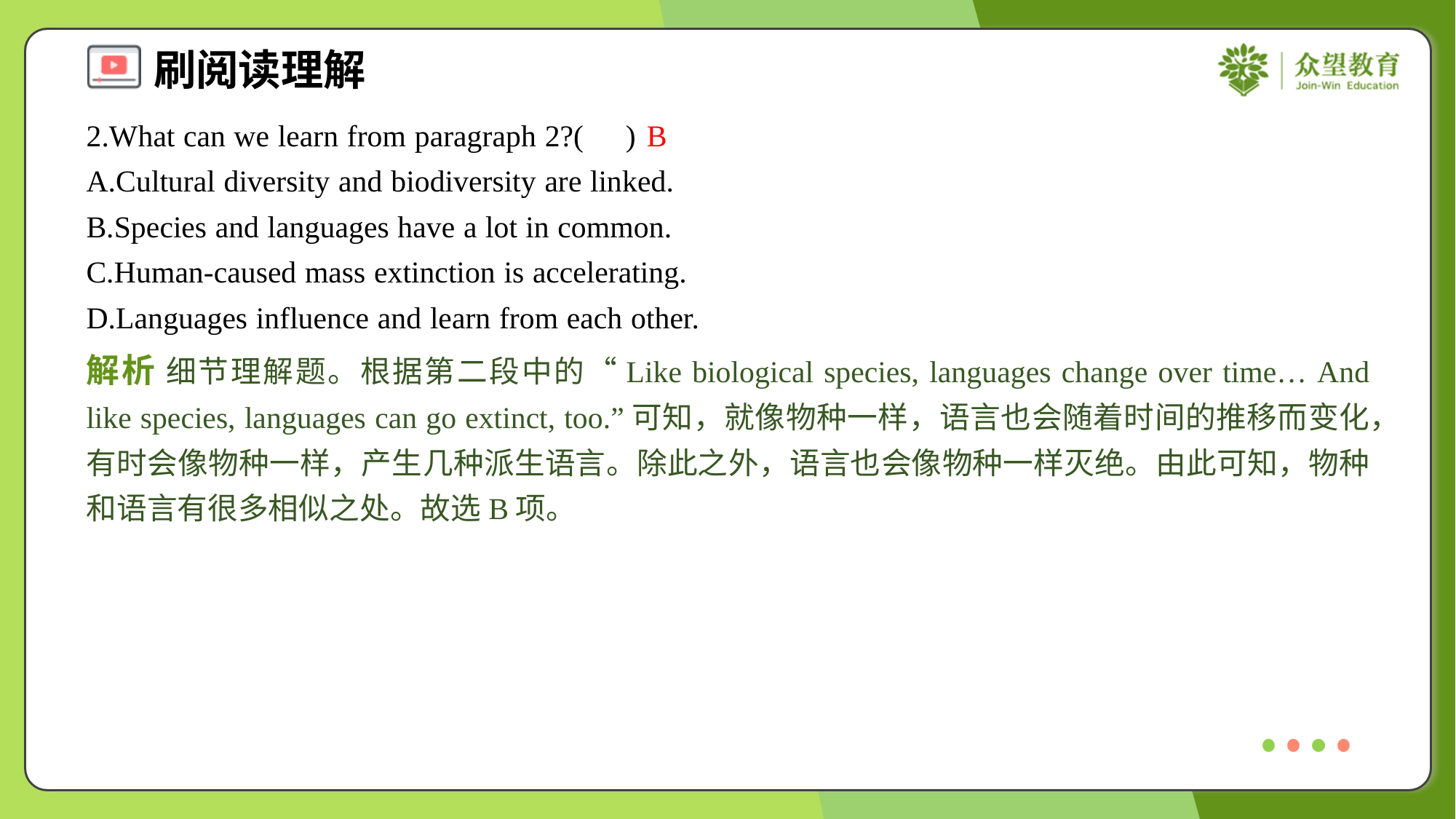

2.What can we learn from paragraph 2?(     )
B
A.Cultural diversity and biodiversity are linked.
B.Species and languages have a lot in common.
C.Human-caused mass extinction is accelerating.
D.Languages influence and learn from each other.
解析 细节理解题。根据第二段中的“Like biological species, languages change over time… And like species, languages can go extinct, too.”可知，就像物种一样，语言也会随着时间的推移而变化，有时会像物种一样，产生几种派生语言。除此之外，语言也会像物种一样灭绝。由此可知，物种和语言有很多相似之处。故选B项。